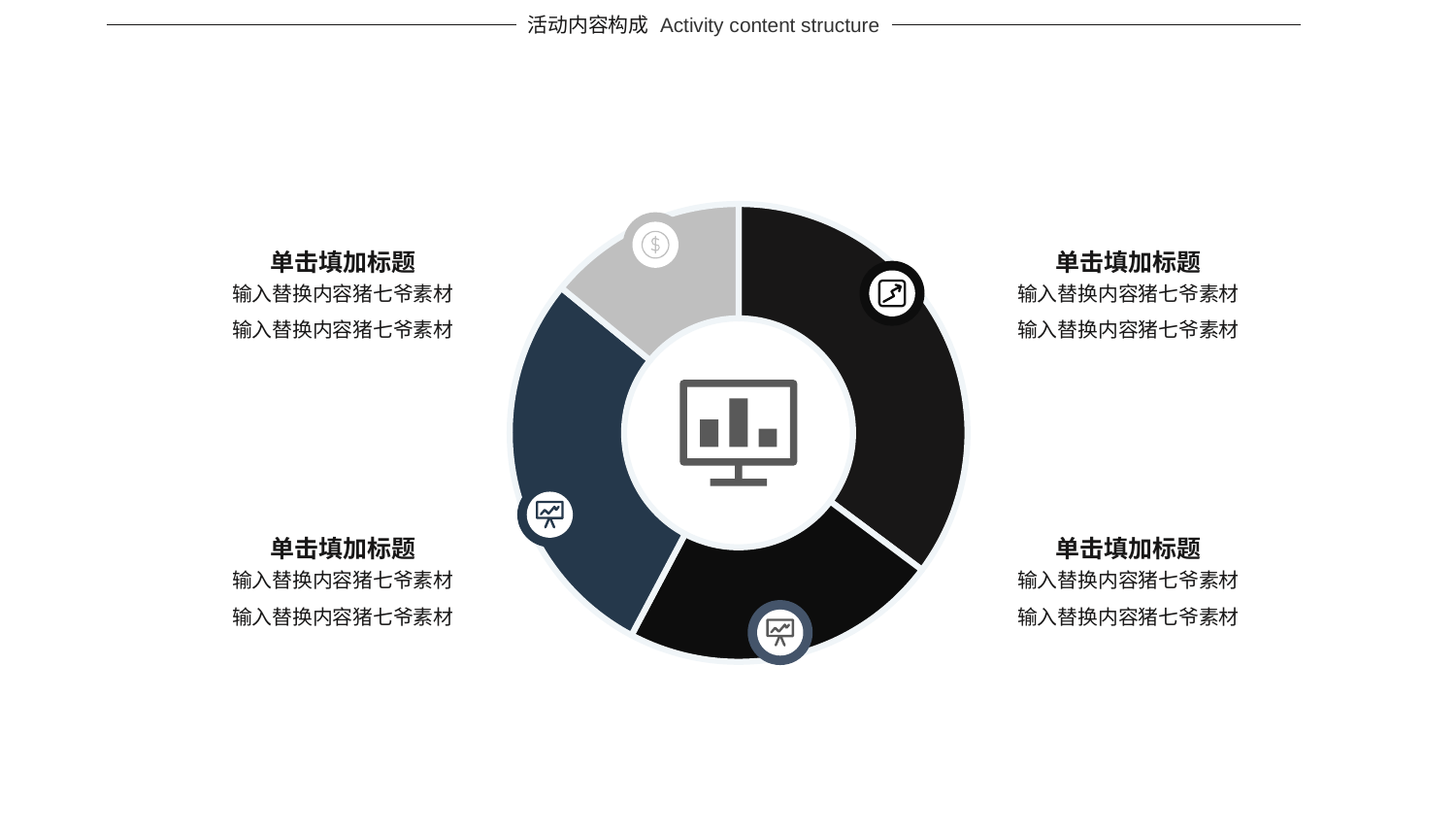

活动内容构成
Activity content structure

### Chart

| Category | 销售额 |
|---|---|
| 第一季度 | 5.0 |
| 第二季度 | 3.2 |
| 第三季度 | 4.0 |
| 第四季度 | 2.0 |

单击填加标题
单击填加标题
输入替换内容猪七爷素材
输入替换内容猪七爷素材
输入替换内容猪七爷素材
输入替换内容猪七爷素材
单击填加标题
单击填加标题
输入替换内容猪七爷素材
输入替换内容猪七爷素材
输入替换内容猪七爷素材
输入替换内容猪七爷素材